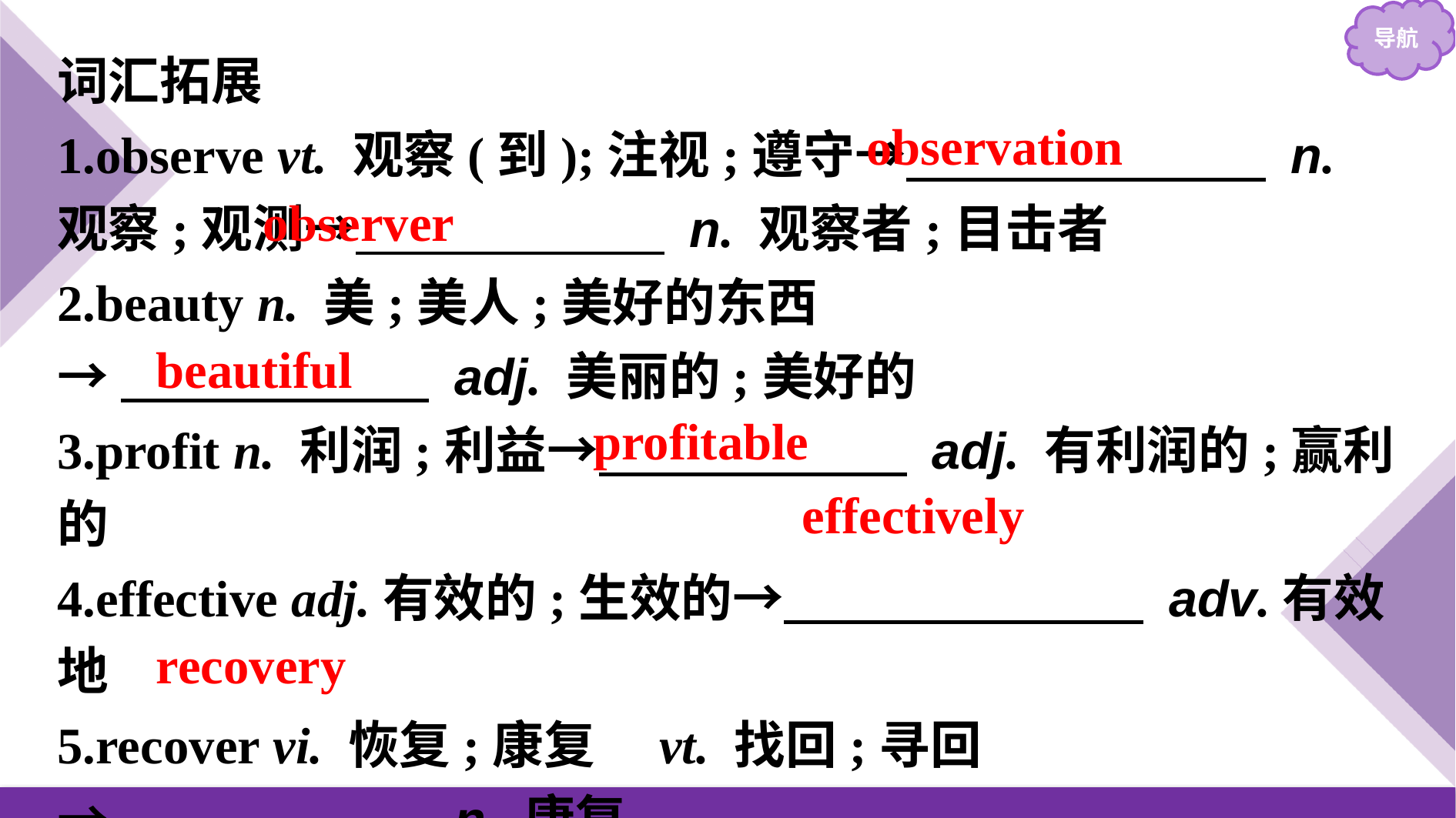

词汇拓展
1.observe vt. 观察(到);注视;遵守→　　　　　　　 n. 观察;观测→　　　　　　 n. 观察者;目击者
2.beauty n. 美;美人;美好的东西
→　　　　　　 adj. 美丽的;美好的
3.profit n. 利润;利益→　　　　　　 adj. 有利润的;赢利的
4.effective adj.有效的;生效的→　　　　　　　 adv.有效地
5.recover vi. 恢复;康复　vt. 找回;寻回
→　　　　　　 n. 康复
observation
observer
beautiful
profitable
effectively
recovery